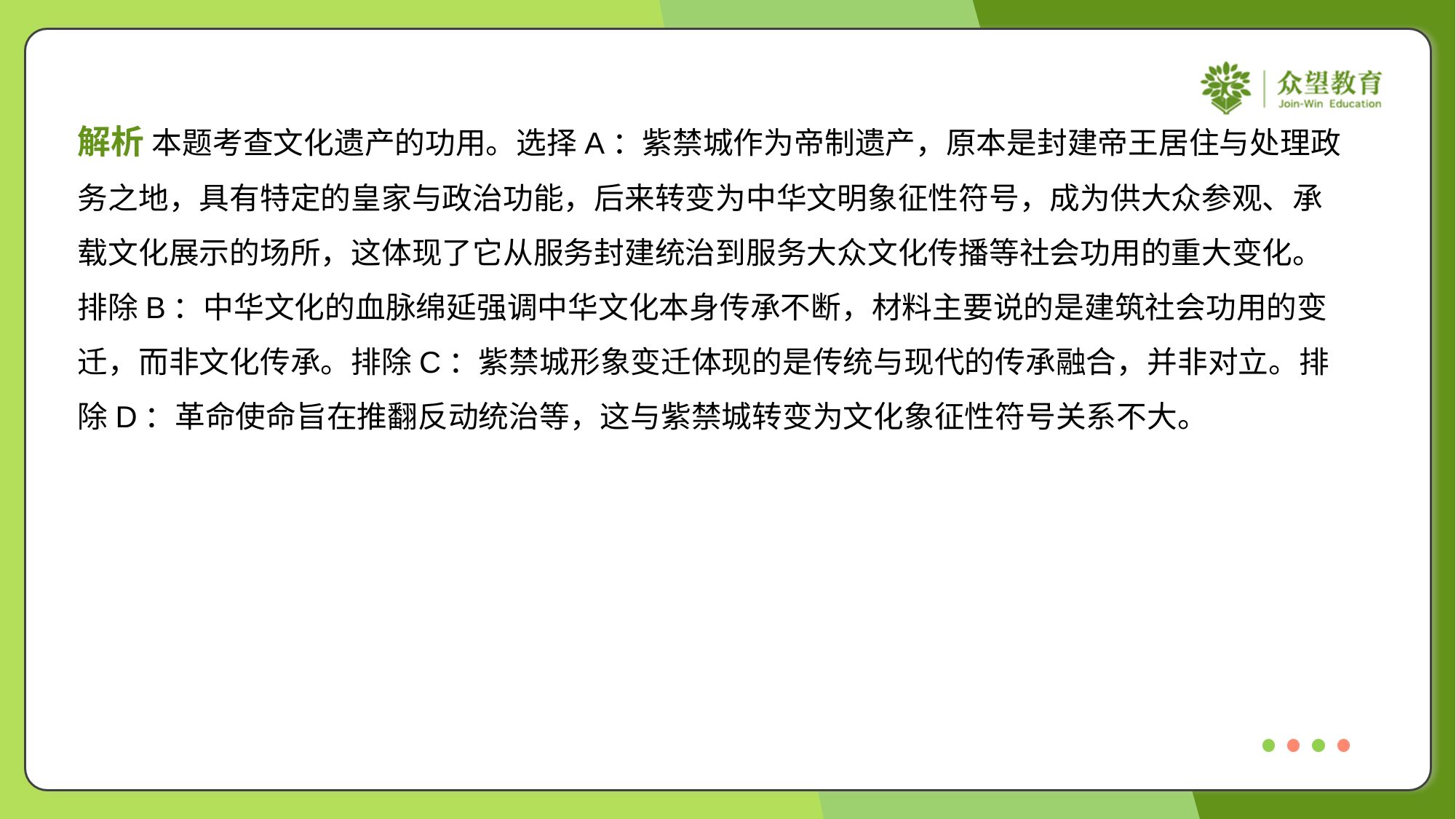

解析 本题考查文化遗产的功用。选择A：紫禁城作为帝制遗产，原本是封建帝王居住与处理政务之地，具有特定的皇家与政治功能，后来转变为中华文明象征性符号，成为供大众参观、承载文化展示的场所，这体现了它从服务封建统治到服务大众文化传播等社会功用的重大变化。排除B：中华文化的血脉绵延强调中华文化本身传承不断，材料主要说的是建筑社会功用的变迁，而非文化传承。排除C：紫禁城形象变迁体现的是传统与现代的传承融合，并非对立。排除D：革命使命旨在推翻反动统治等，这与紫禁城转变为文化象征性符号关系不大。